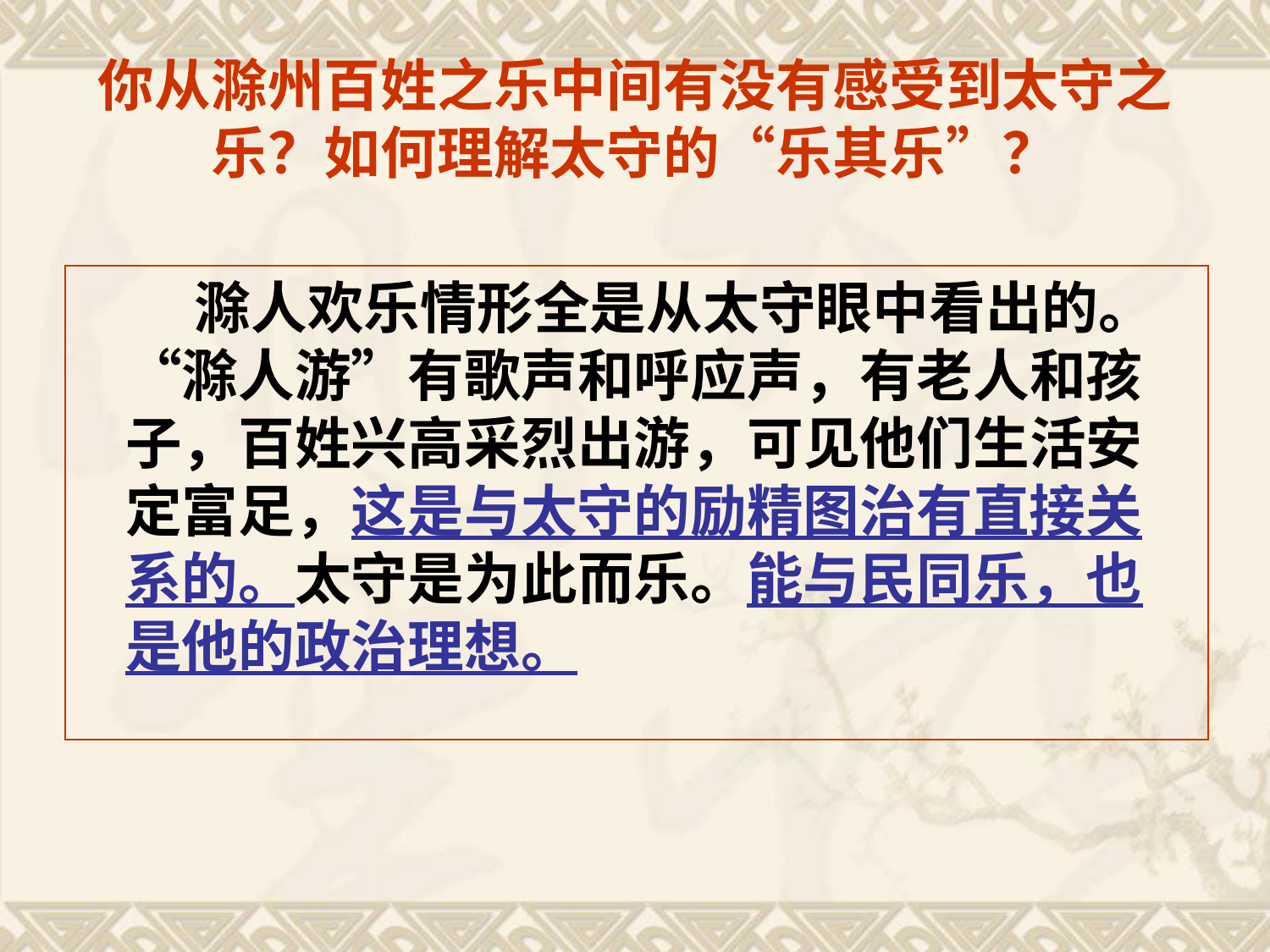

# 你从滁州百姓之乐中间有没有感受到太守之乐？如何理解太守的“乐其乐”？
        滁人欢乐情形全是从太守眼中看出的。“滁人游”有歌声和呼应声，有老人和孩子，百姓兴高采烈出游，可见他们生活安定富足，这是与太守的励精图治有直接关系的。太守是为此而乐。能与民同乐，也是他的政治理想。